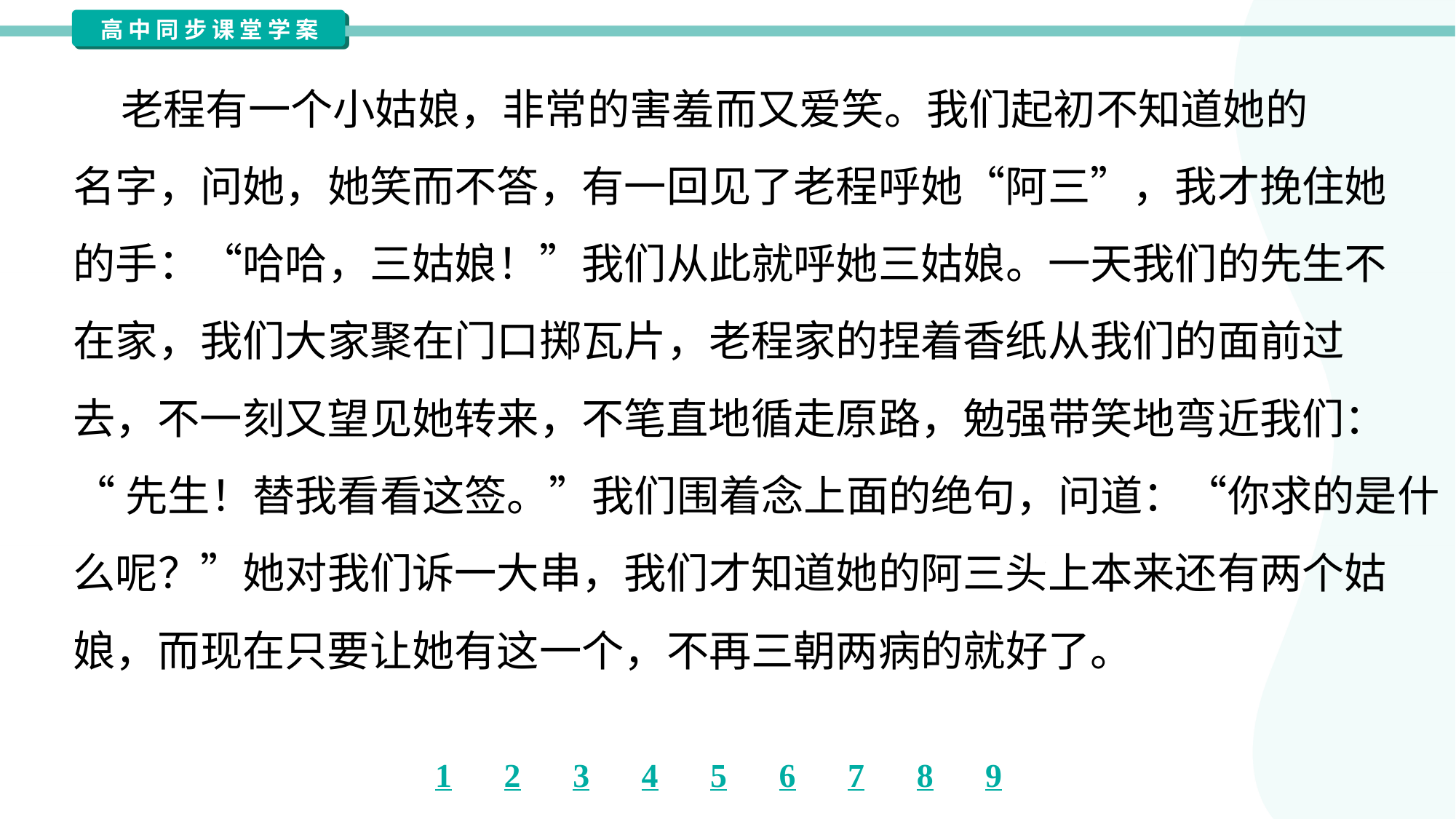

老程有一个小姑娘，非常的害羞而又爱笑。我们起初不知道她的
名字，问她，她笑而不答，有一回见了老程呼她“阿三”，我才挽住她
的手：“哈哈，三姑娘！”我们从此就呼她三姑娘。一天我们的先生不
在家，我们大家聚在门口掷瓦片，老程家的捏着香纸从我们的面前过
去，不一刻又望见她转来，不笔直地循走原路，勉强带笑地弯近我们：
“先生！替我看看这签。”我们围着念上面的绝句，问道：“你求的是什
么呢？”她对我们诉一大串，我们才知道她的阿三头上本来还有两个姑
娘，而现在只要让她有这一个，不再三朝两病的就好了。